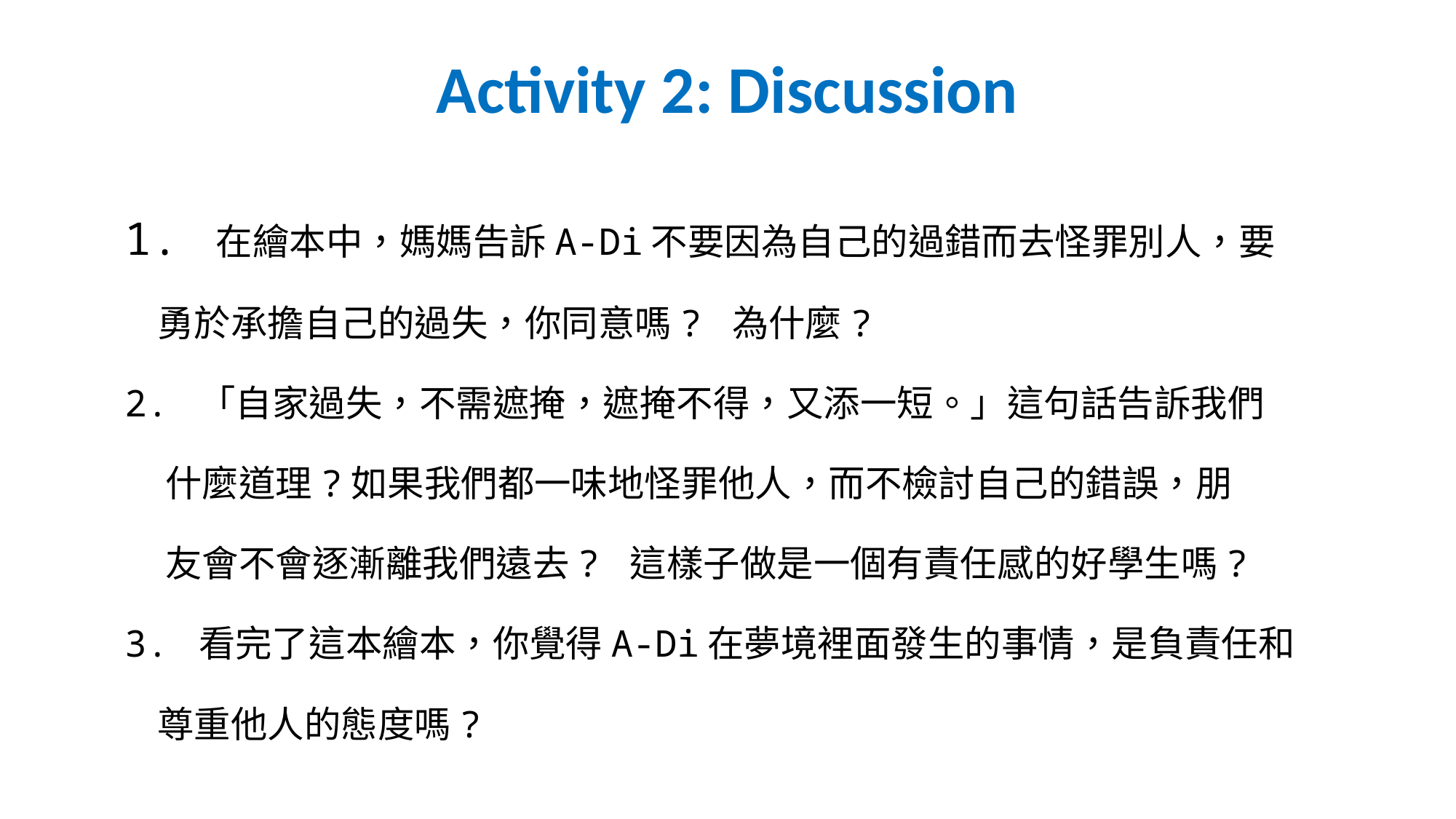

# Activity 2: Discussion
1. 在繪本中，媽媽告訴A-Di不要因為自己的過錯而去怪罪別人，要
   勇於承擔自己的過失，你同意嗎? 為什麼?
2. 「自家過失，不需遮掩，遮掩不得，又添一短。」這句話告訴我們
    什麼道理?如果我們都一味地怪罪他人，而不檢討自己的錯誤，朋
    友會不會逐漸離我們遠去? 這樣子做是一個有責任感的好學生嗎?
3. 看完了這本繪本，你覺得A-Di在夢境裡面發生的事情，是負責任和
   尊重他人的態度嗎?